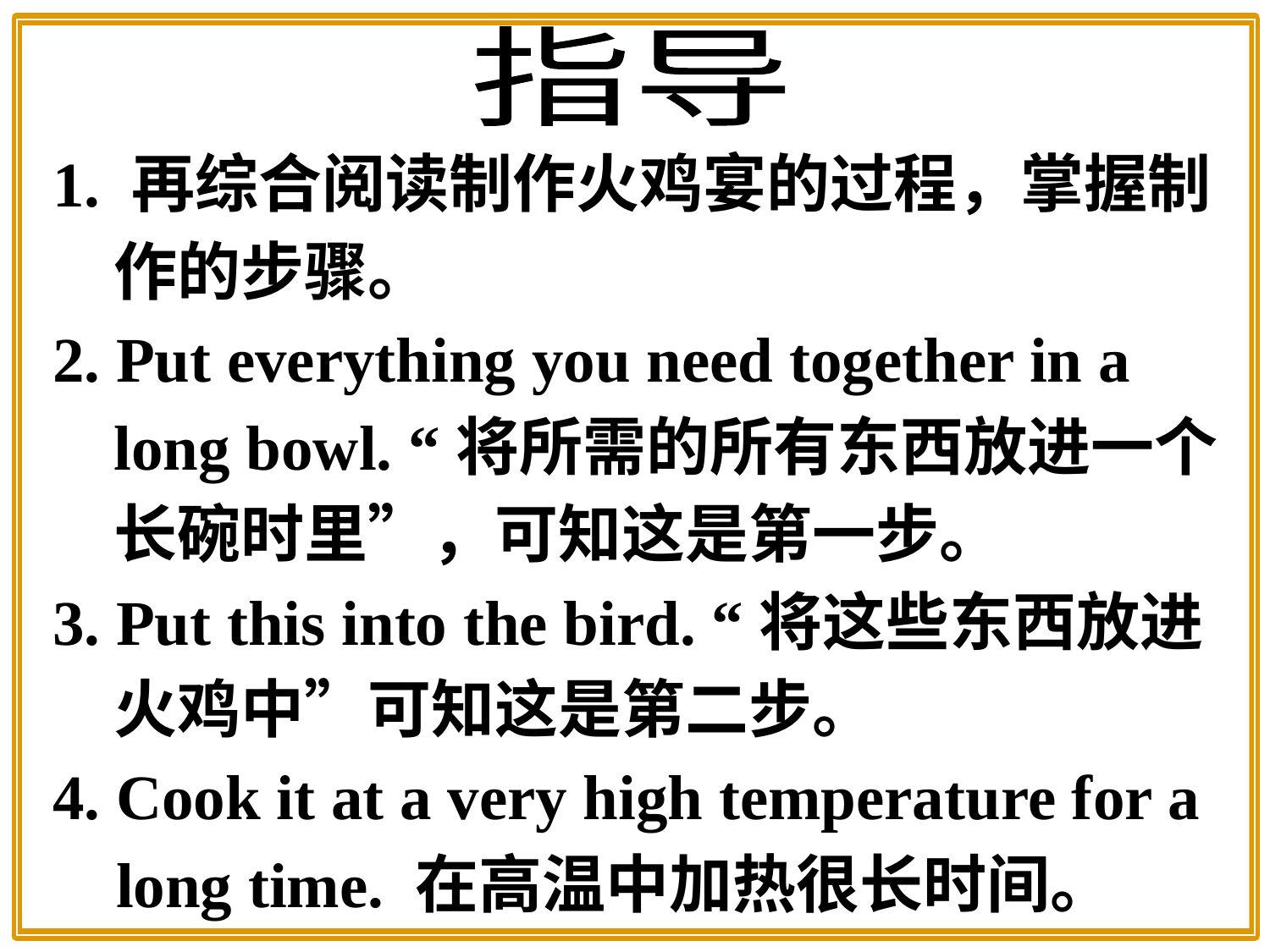

指导
1. 再综合阅读制作火鸡宴的过程，掌握制作的步骤。
2. Put everything you need together in a  long bowl. “将所需的所有东西放进一个长碗时里”，可知这是第一步。
3. Put this into the bird. “将这些东西放进火鸡中”可知这是第二步。
4. Cook it at a very high temperature for a
    long time. 在高温中加热很长时间。